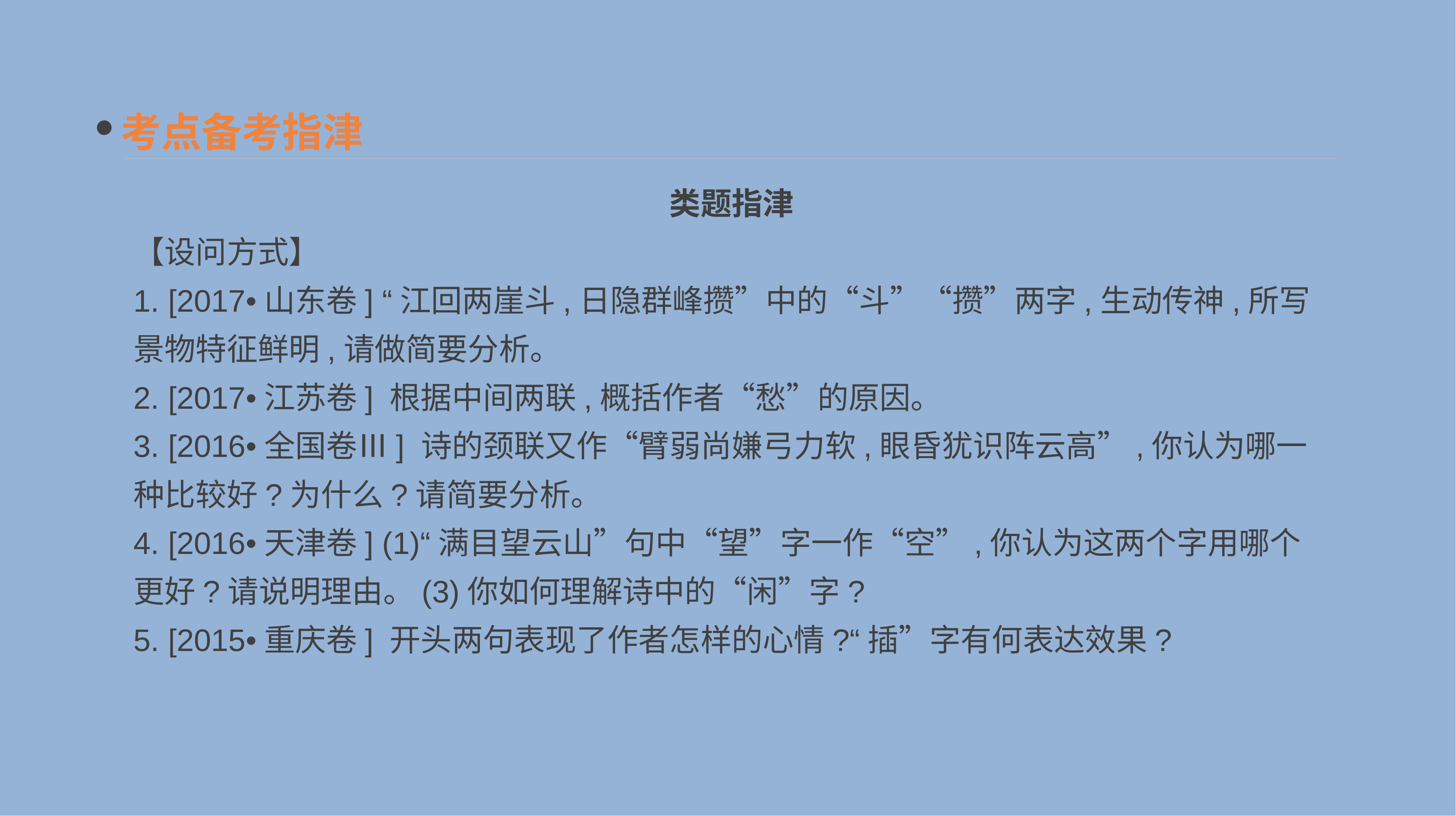

考点备考指津

　类题指津
【设问方式】
1. [2017•山东卷] “江回两崖斗,日隐群峰攒”中的“斗”“攒”两字,生动传神,所写景物特征鲜明,请做简要分析。
2. [2017•江苏卷] 根据中间两联,概括作者“愁”的原因。
3. [2016•全国卷Ⅲ] 诗的颈联又作“臂弱尚嫌弓力软,眼昏犹识阵云高”,你认为哪一种比较好?为什么?请简要分析。
4. [2016•天津卷] (1)“满目望云山”句中“望”字一作“空”,你认为这两个字用哪个更好?请说明理由。(3)你如何理解诗中的“闲”字?
5. [2015•重庆卷] 开头两句表现了作者怎样的心情?“插”字有何表达效果?